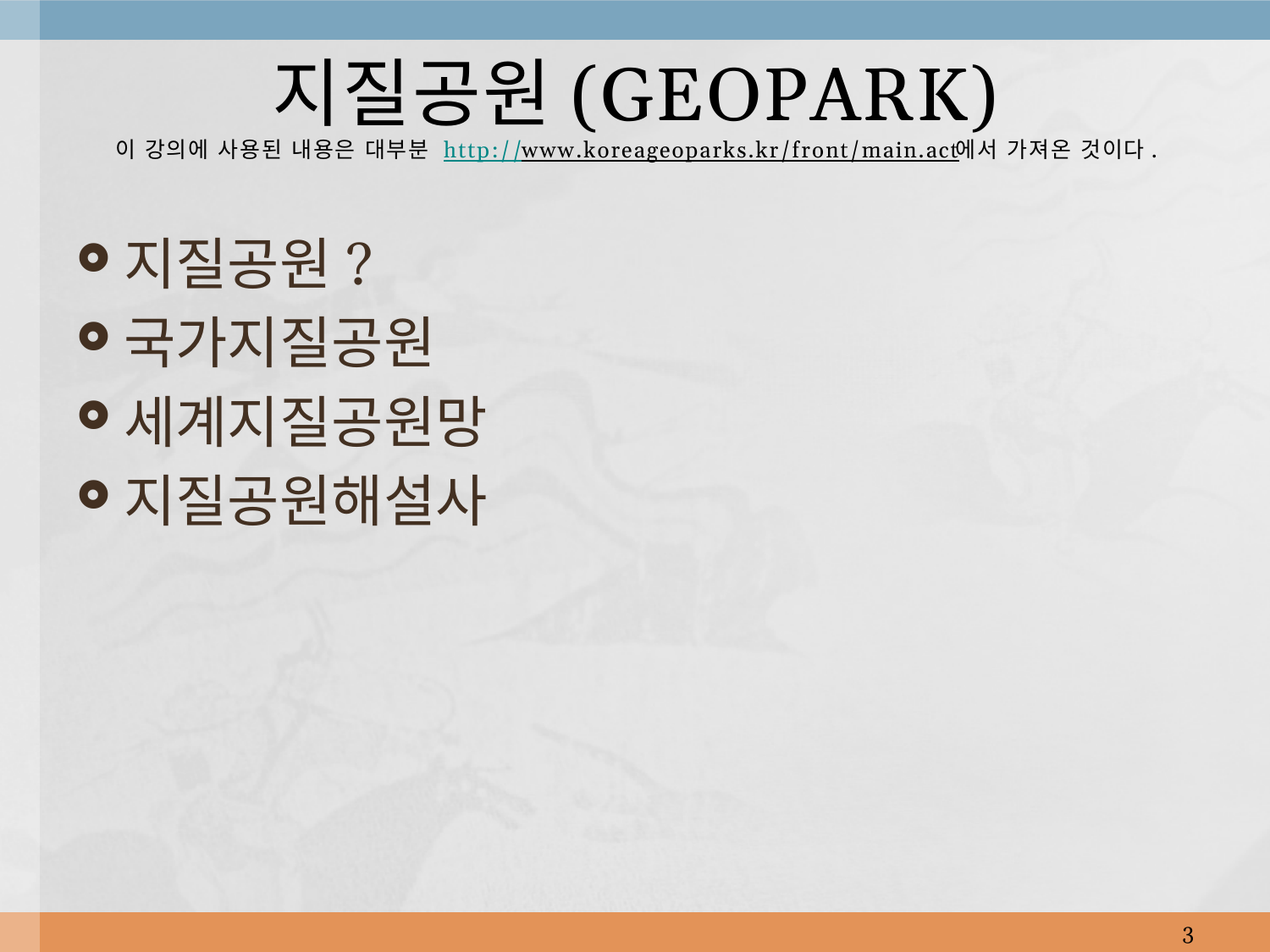

# 지질공원(GEOPARK) 이 강의에 사용된 내용은 대부분 http://www.koreageoparks.kr/front/main.act에서 가져온 것이다.
지질공원?
국가지질공원
세계지질공원망
지질공원해설사
3